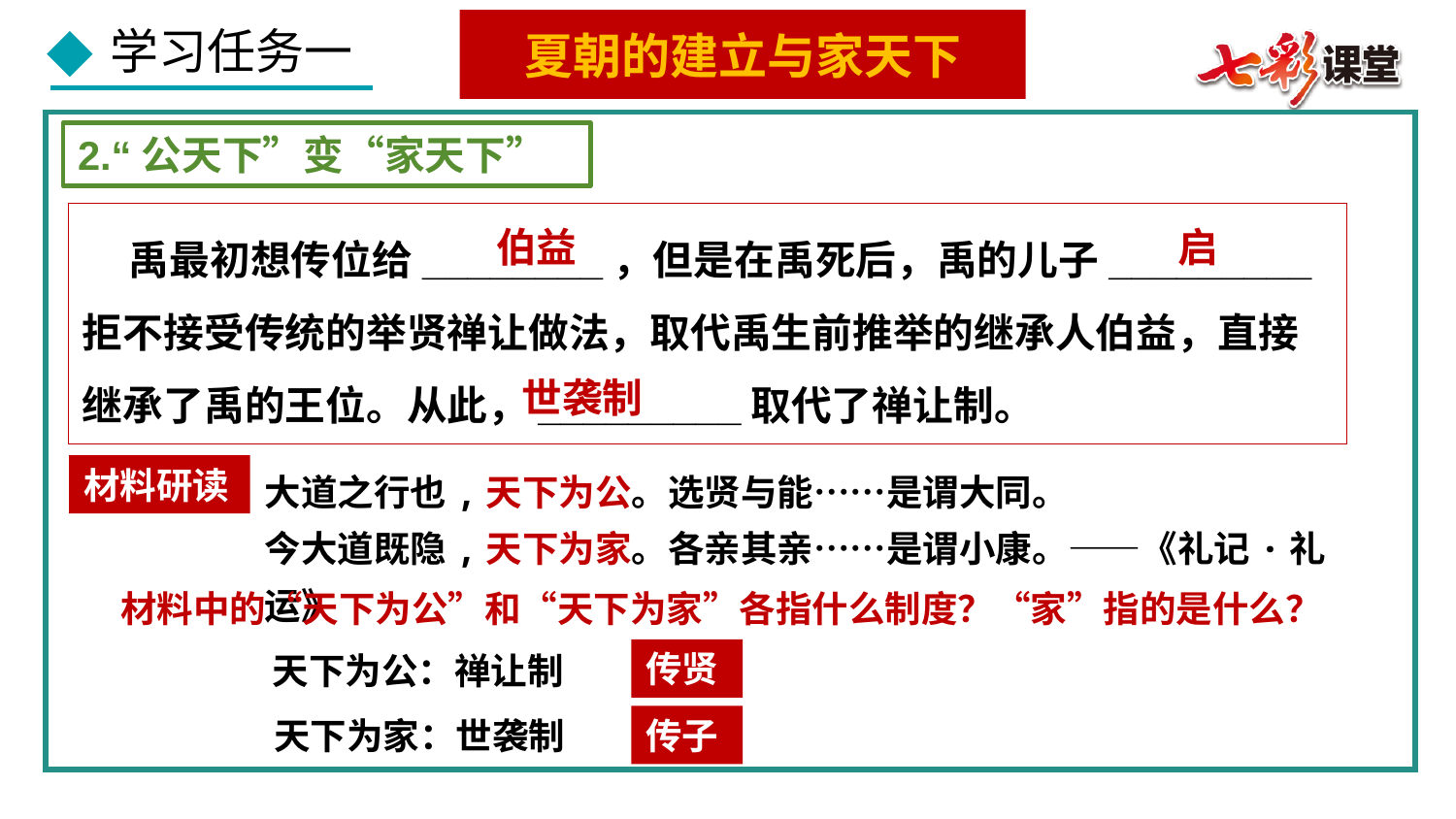

夏朝的建立与家天下
2.“公天下”变“家天下”
    禹最初想传位给________，但是在禹死后，禹的儿子_________拒不接受传统的举贤禅让做法，取代禹生前推举的继承人伯益，直接继承了禹的王位。从此，_________取代了禅让制。
启
伯益
世袭制
大道之行也,天下为公。选贤与能……是谓大同。
今大道既隐,天下为家。各亲其亲……是谓小康。——《礼记·礼运》
材料研读
材料中的“天下为公”和“天下为家”各指什么制度？“家”指的是什么？
传贤
天下为公：禅让制
天下为家：世袭制
传子